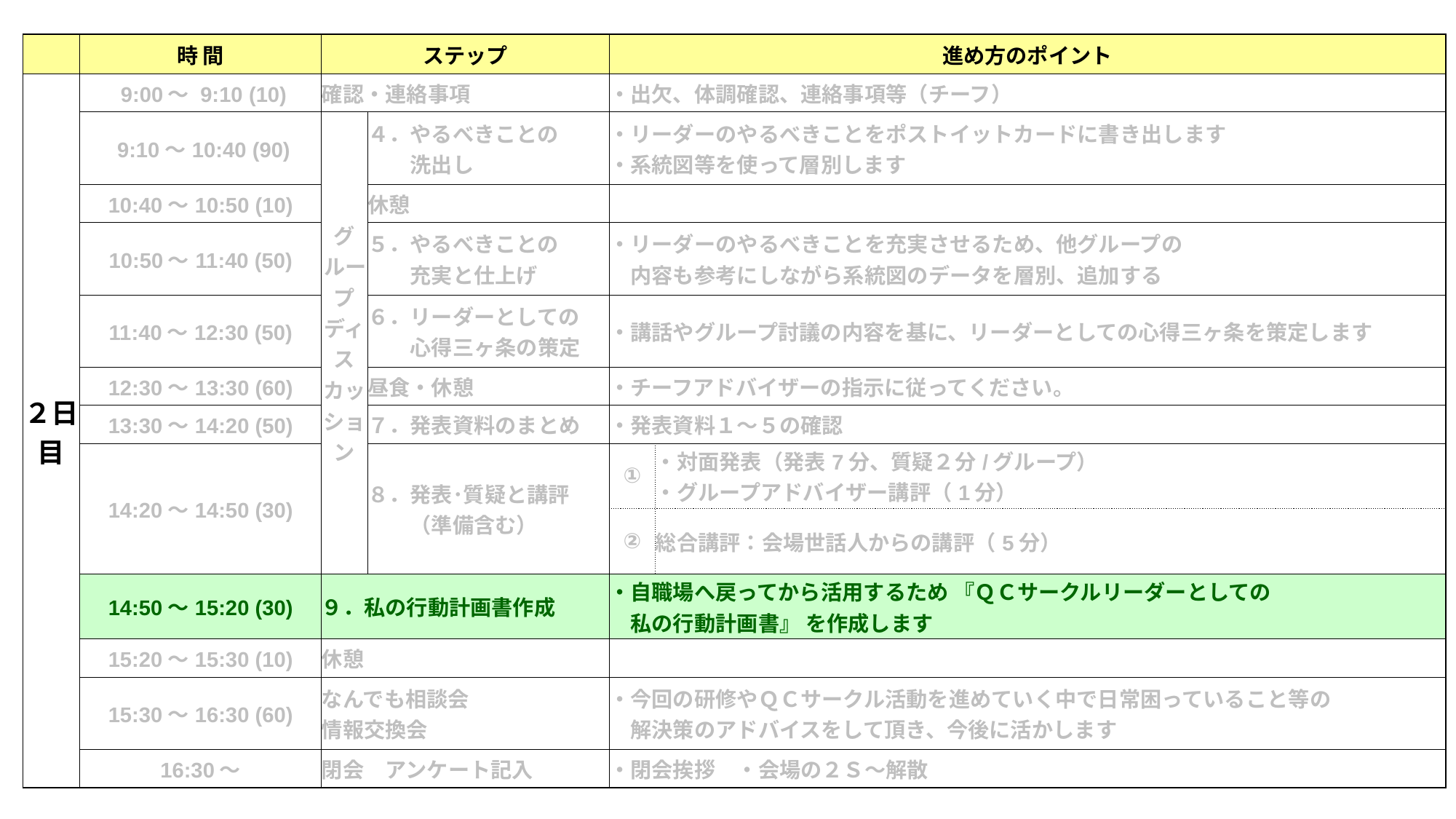

|  | 時 間 | ステップ |  |  |  | 進め方のポイント |  |
| --- | --- | --- | --- | --- | --- | --- | --- |
| ２日目 | 9:00～ 9:10 (10) | 確認・連絡事項 |  |  |  | ・出欠、体調確認、連絡事項等（チーフ） |  |
|  | 9:10～10:40 (90) | グループ ディスカッション | ４．やるべきことの 　　洗出し |  |  | ・リーダーのやるべきことをポストイットカードに書き出します ・系統図等を使って層別します |  |
|  | 10:40～10:50 (10) |  | 休憩 |  |  |  |  |
|  | 10:50～11:40 (50) |  | ５．やるべきことの 　　充実と仕上げ |  |  | ・リーダーのやるべきことを充実させるため、他グループの 　内容も参考にしながら系統図のデータを層別、追加する |  |
|  | 11:40～12:30 (50) |  | ６．リーダーとしての 　　心得三ヶ条の策定 |  |  | ・講話やグループ討議の内容を基に、リーダーとしての心得三ヶ条を策定します |  |
|  | 12:30～13:30 (60) |  | 昼食・休憩 |  |  | ・チーフアドバイザーの指示に従ってください。 |  |
|  | 13:30～14:20 (50) |  | ７．発表資料のまとめ |  |  | ・発表資料１～５の確認 |  |
|  | 14:20～14:50 (30) |  | ８．発表･質疑と講評 　　（準備含む） |  |  | ① | ・対面発表（発表7分、質疑２分/グループ） ・グループアドバイザー講評（1分） |
|  |  |  |  |  |  | ② | 総合講評：会場世話人からの講評（5分） |
|  | 14:50～15:20 (30) | ９．私の行動計画書作成 |  |  |  | ・自職場へ戻ってから活用するため 『ＱＣサークルリーダーとしての 　私の行動計画書』 を作成します |  |
|  | 15:20～15:30 (10) | 休憩 |  |  |  |  |  |
|  | 15:30～16:30 (60) | なんでも相談会 情報交換会 |  |  |  | ・今回の研修やＱＣサークル活動を進めていく中で日常困っていること等の 　解決策のアドバイスをして頂き、今後に活かします |  |
|  | 16:30～ | 閉会　アンケート記入 |  |  |  | ・閉会挨拶　・会場の２Ｓ～解散 |  |